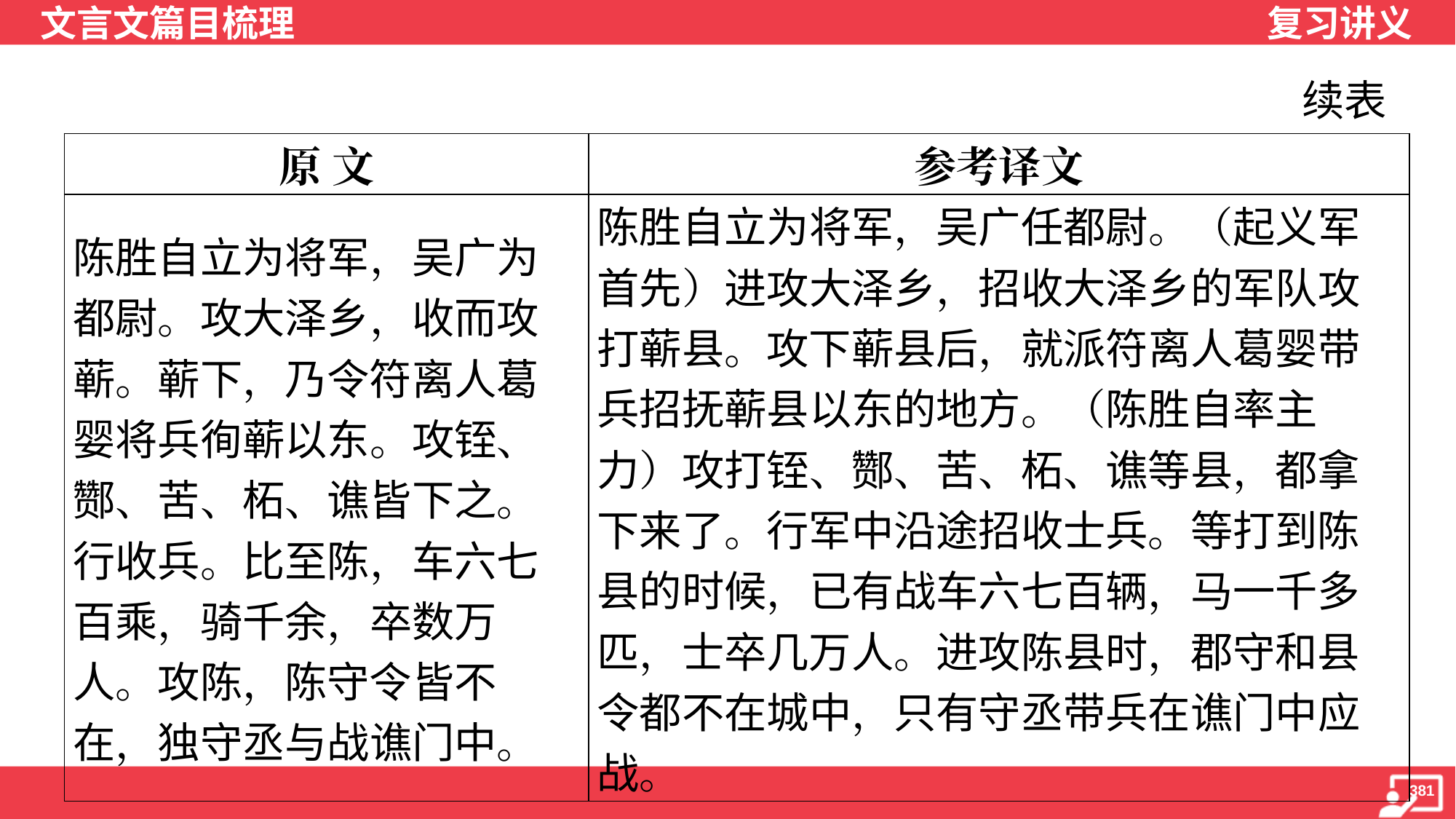

续表
| 原 文 | 参考译文 |
| --- | --- |
| 陈胜自立为将军，吴广为都尉。攻大泽乡，收而攻蕲。蕲下，乃令符离人葛婴将兵徇蕲以东。攻铚、酂、苦、柘、谯皆下之。行收兵。比至陈，车六七百乘，骑千余，卒数万人。攻陈，陈守令皆不在，独守丞与战谯门中。 | 陈胜自立为将军，吴广任都尉。（起义军首先）进攻大泽乡，招收大泽乡的军队攻打蕲县。攻下蕲县后，就派符离人葛婴带兵招抚蕲县以东的地方。（陈胜自率主力）攻打铚、酂、苦、柘、谯等县，都拿下来了。行军中沿途招收士兵。等打到陈县的时候，已有战车六七百辆，马一千多匹，士卒几万人。进攻陈县时，郡守和县令都不在城中，只有守丞带兵在谯门中应战。 |